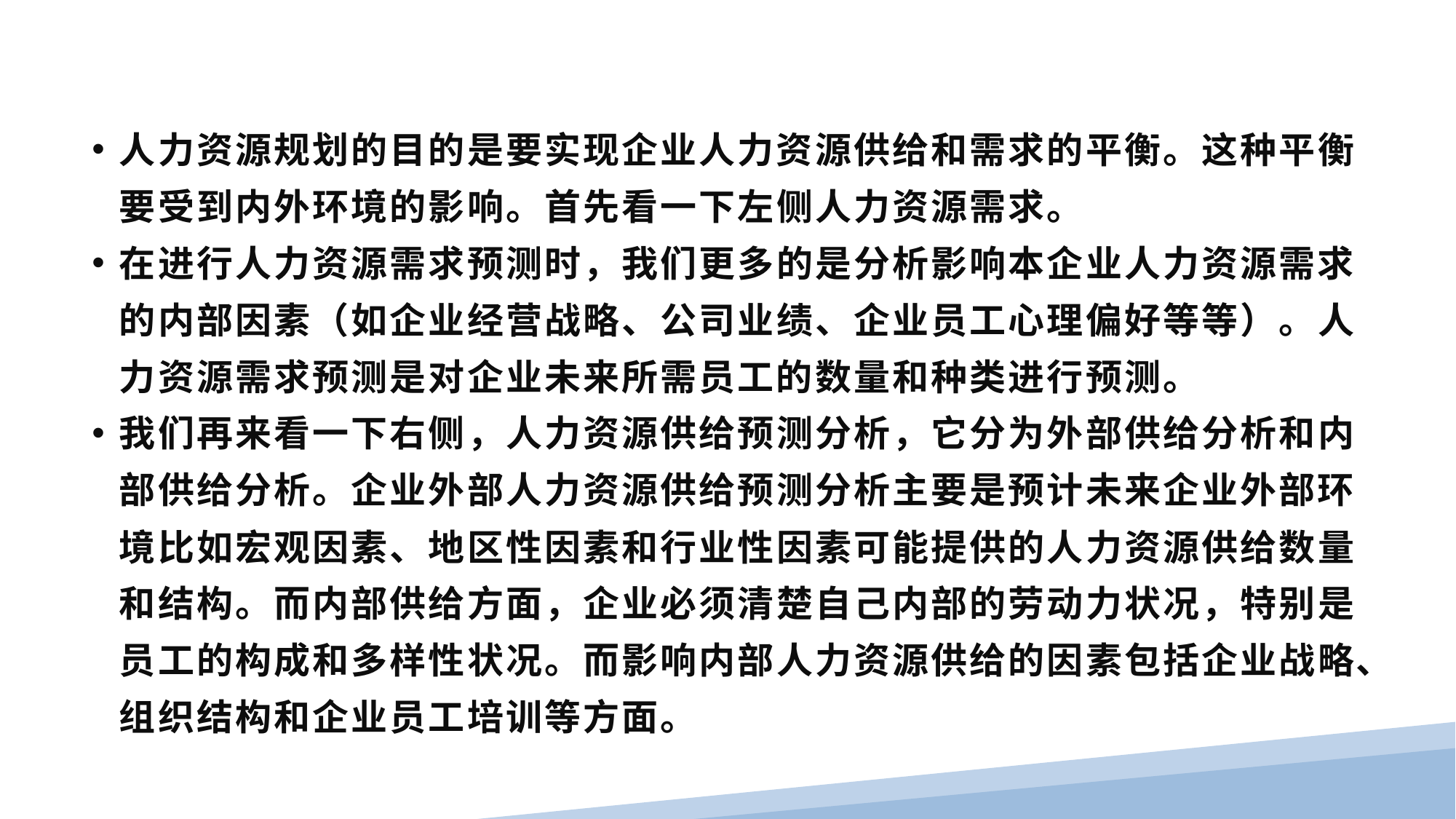

#
人力资源规划的目的是要实现企业人力资源供给和需求的平衡。这种平衡要受到内外环境的影响。首先看一下左侧人力资源需求。
在进行人力资源需求预测时，我们更多的是分析影响本企业人力资源需求的内部因素（如企业经营战略、公司业绩、企业员工心理偏好等等）。人力资源需求预测是对企业未来所需员工的数量和种类进行预测。
我们再来看一下右侧，人力资源供给预测分析，它分为外部供给分析和内部供给分析。企业外部人力资源供给预测分析主要是预计未来企业外部环境比如宏观因素、地区性因素和行业性因素可能提供的人力资源供给数量和结构。而内部供给方面，企业必须清楚自己内部的劳动力状况，特别是员工的构成和多样性状况。而影响内部人力资源供给的因素包括企业战略、组织结构和企业员工培训等方面。